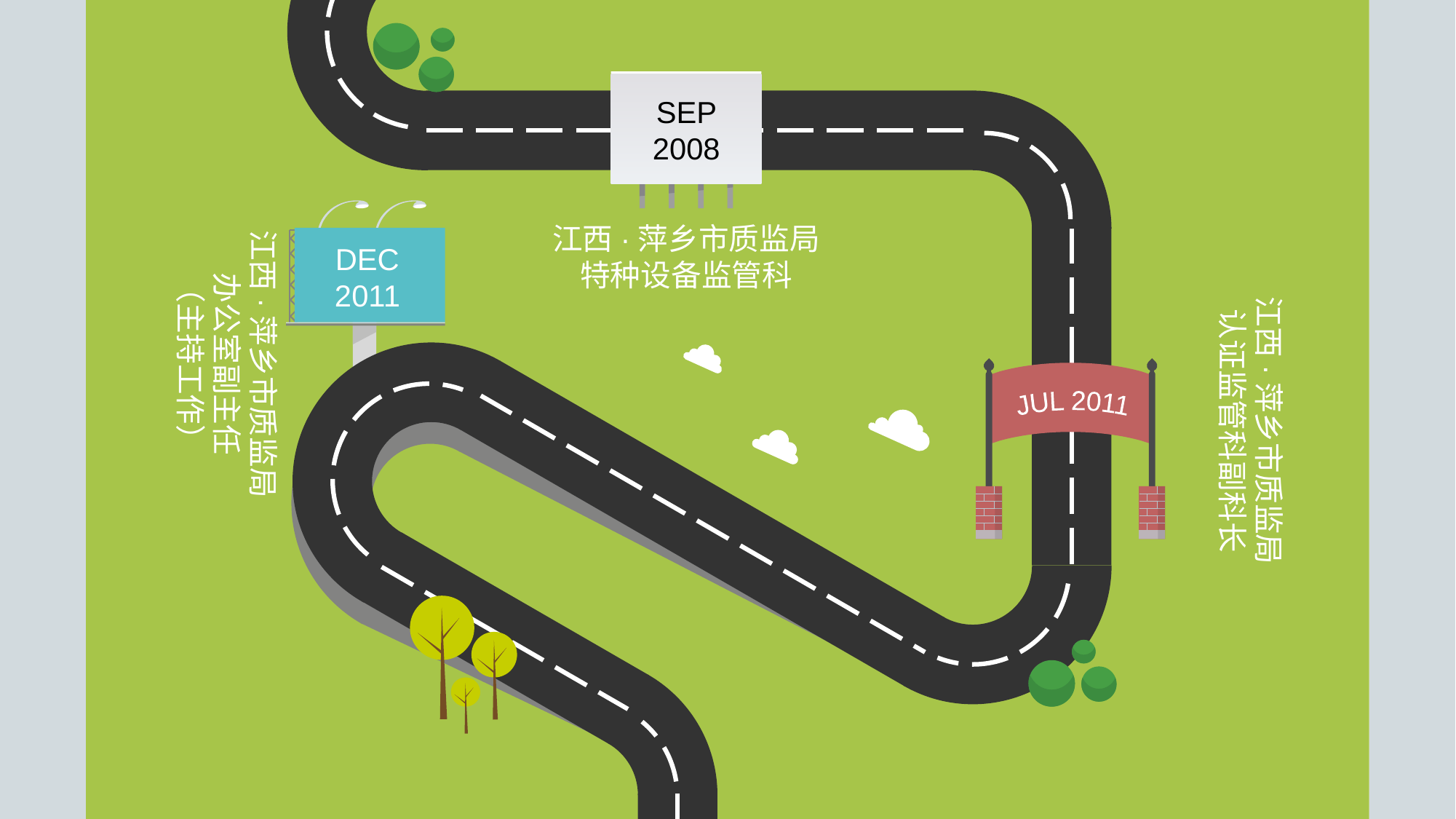

SEP
2008

江西·萍乡市质监局
特种设备监管科

江西·萍乡市质监局
办公室副主任
（主持工作）
DEC
2011

江西·萍乡市质监局
认证监管科副科长

JUL 2011